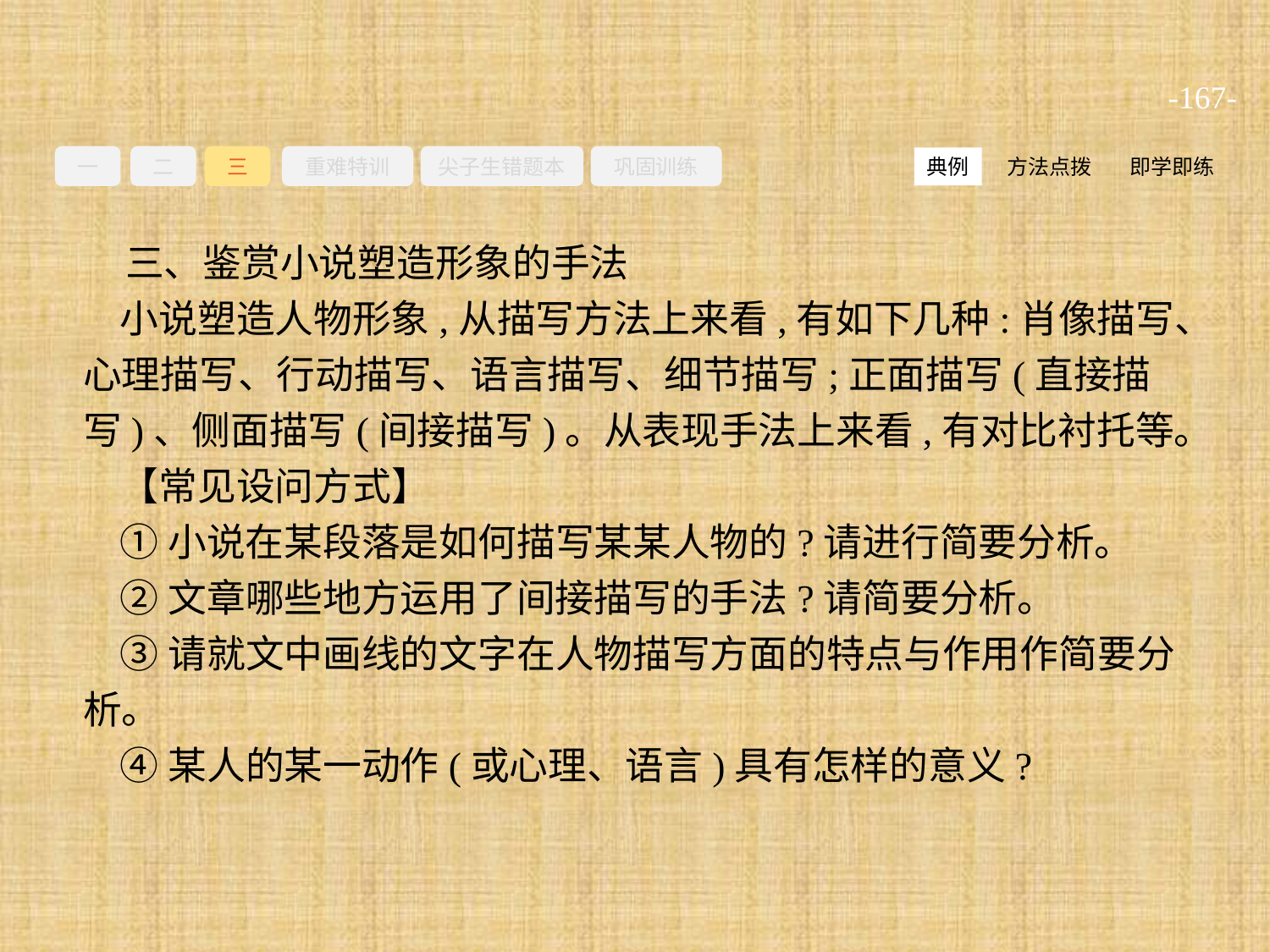

-167-
一
二
三
重难特训
尖子生错题本
巩固训练
方法点拨
即学即练
典例
三、鉴赏小说塑造形象的手法
小说塑造人物形象,从描写方法上来看,有如下几种:肖像描写、心理描写、行动描写、语言描写、细节描写;正面描写(直接描写)、侧面描写(间接描写)。从表现手法上来看,有对比衬托等。
【常见设问方式】
①小说在某段落是如何描写某某人物的?请进行简要分析。
②文章哪些地方运用了间接描写的手法?请简要分析。
③请就文中画线的文字在人物描写方面的特点与作用作简要分析。
④某人的某一动作(或心理、语言)具有怎样的意义?